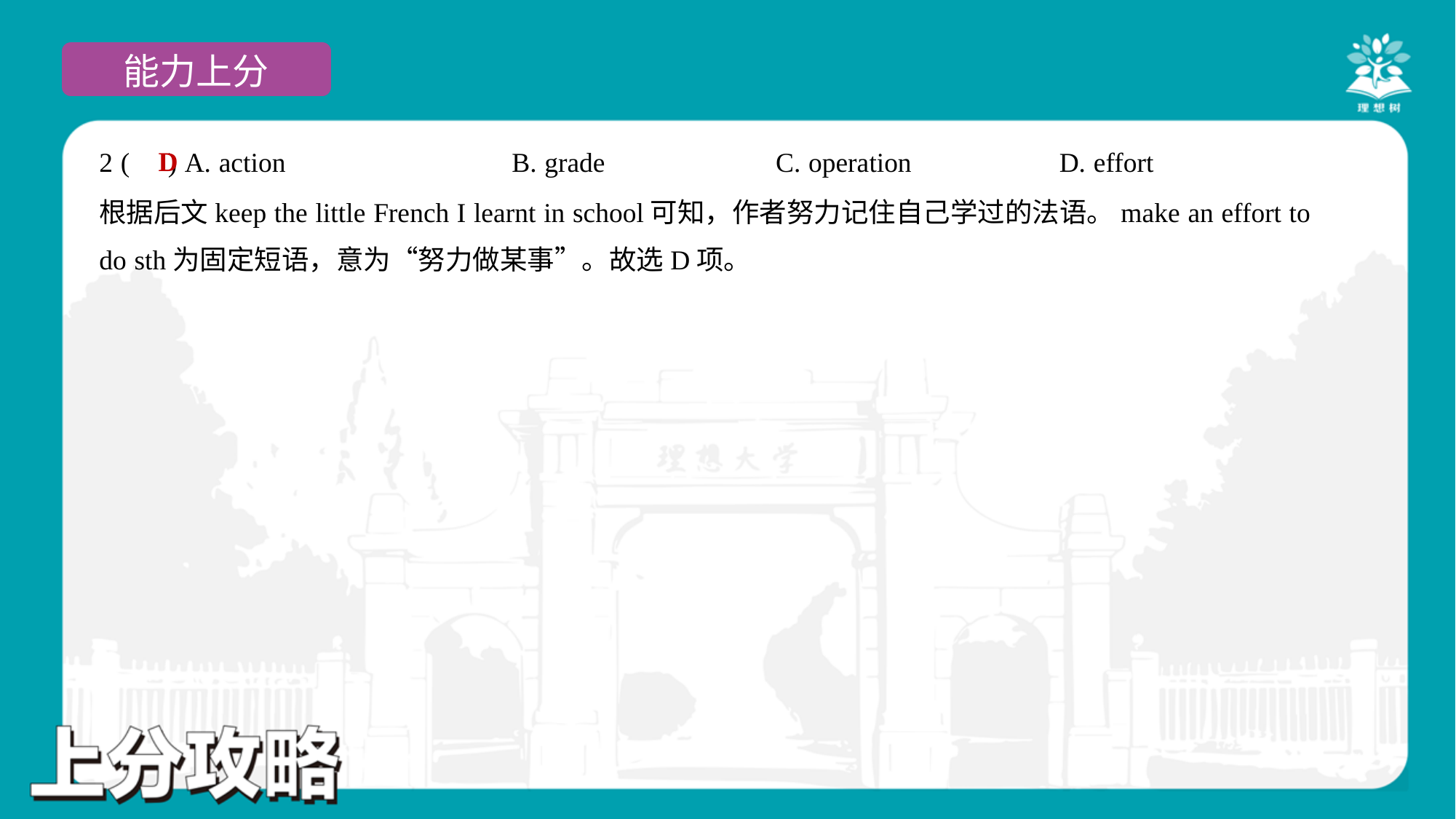

D
2 (     ) A. action	B. grade	C. operation	D. effort
根据后文keep the little French I learnt in school可知，作者努力记住自己学过的法语。make an effort to
do sth为固定短语，意为“努力做某事”。故选D项。